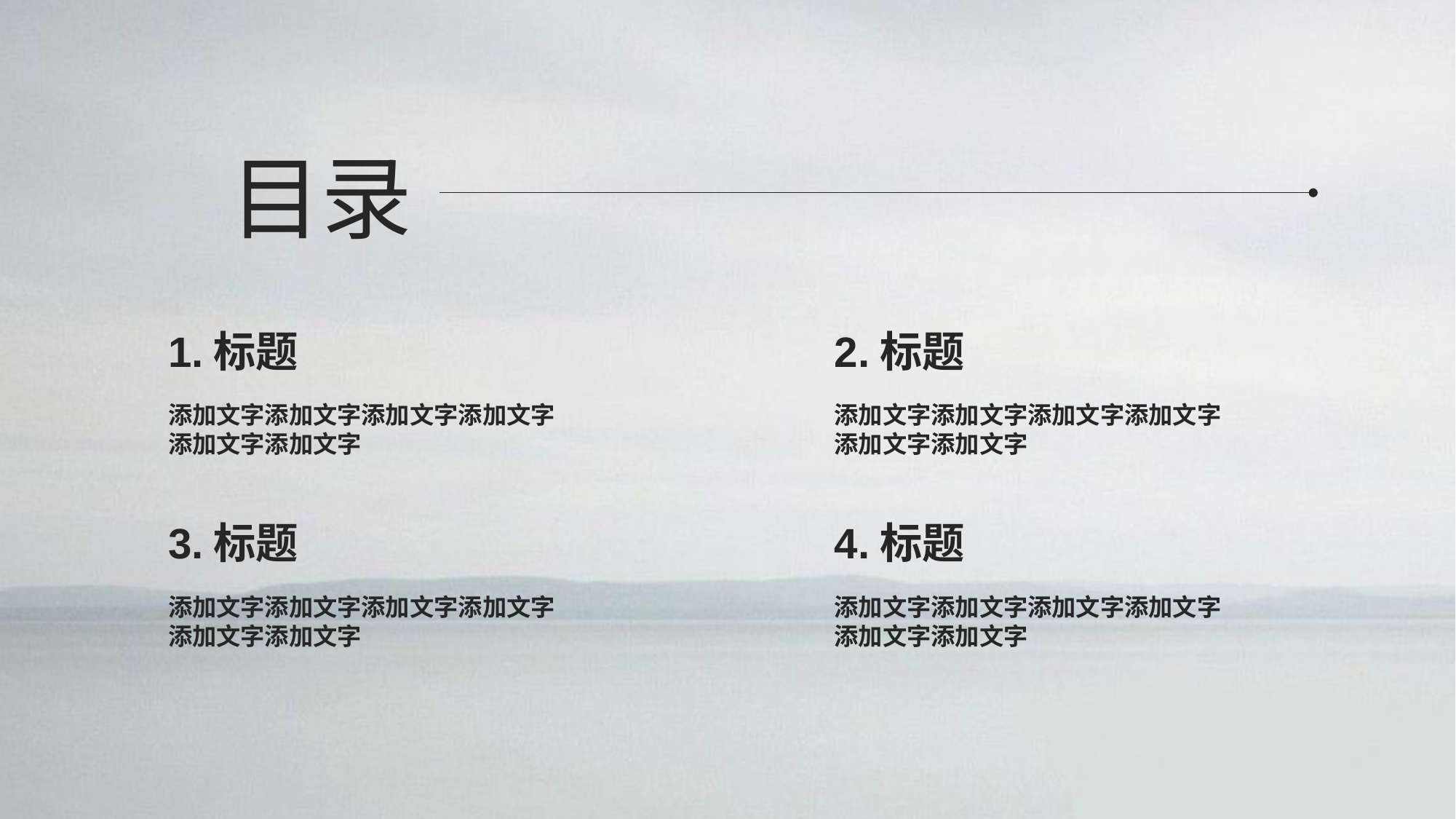

目录
1.标题
2.标题
添加文字添加文字添加文字添加文字添加文字添加文字
添加文字添加文字添加文字添加文字添加文字添加文字
3.标题
4.标题
添加文字添加文字添加文字添加文字添加文字添加文字
添加文字添加文字添加文字添加文字添加文字添加文字